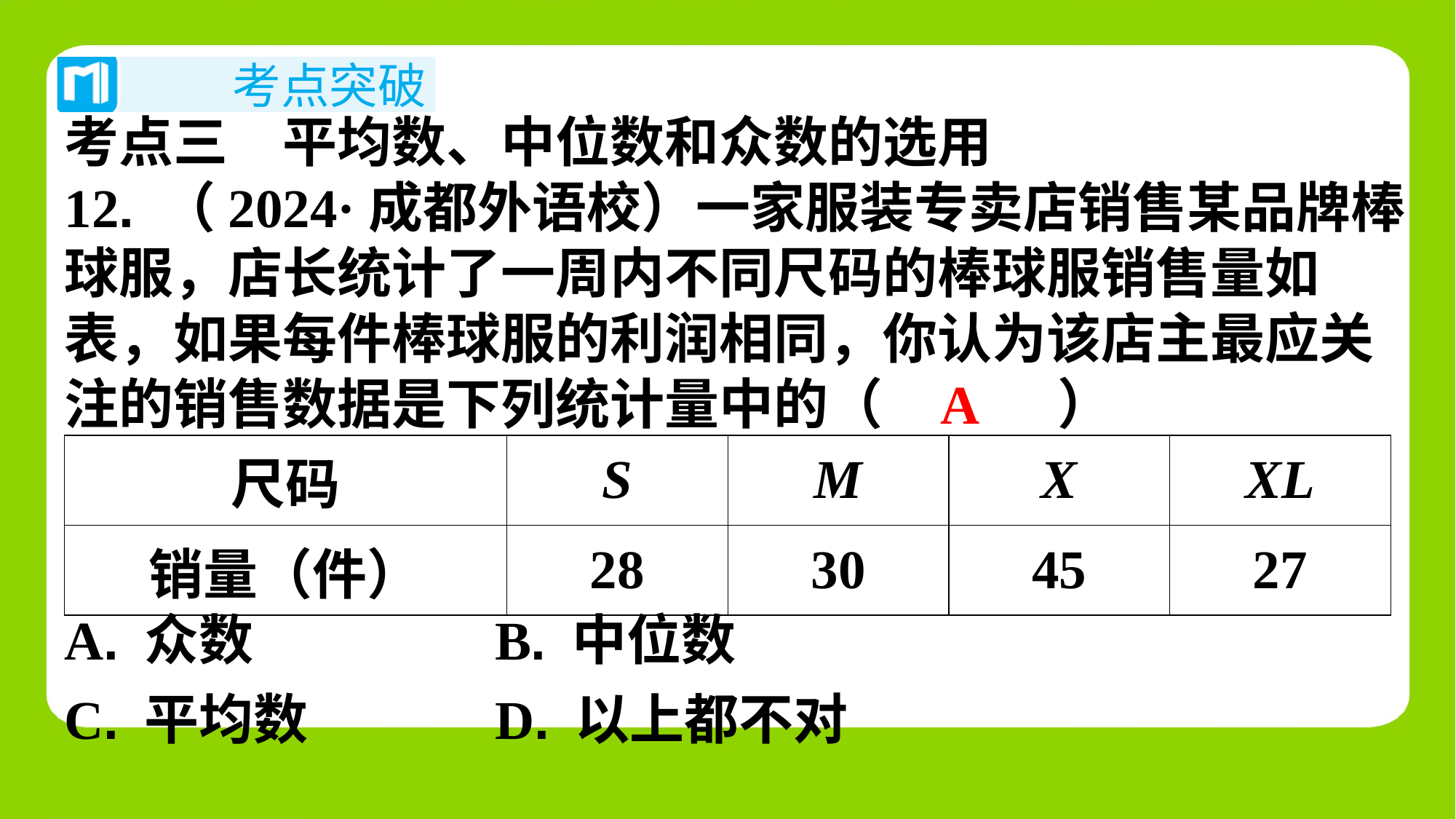

考点三　平均数、中位数和众数的选用
12. （2024·成都外语校）一家服装专卖店销售某品牌棒
球服，店长统计了一周内不同尺码的棒球服销售量如
表，如果每件棒球服的利润相同，你认为该店主最应关
注的销售数据是下列统计量中的（　A　）
A
| 尺码 | S | M | X | XL |
| --- | --- | --- | --- | --- |
| 销量（件） | 28 | 30 | 45 | 27 |
| A. 众数 | B. 中位数 |
| --- | --- |
| C. 平均数 | D. 以上都不对 |